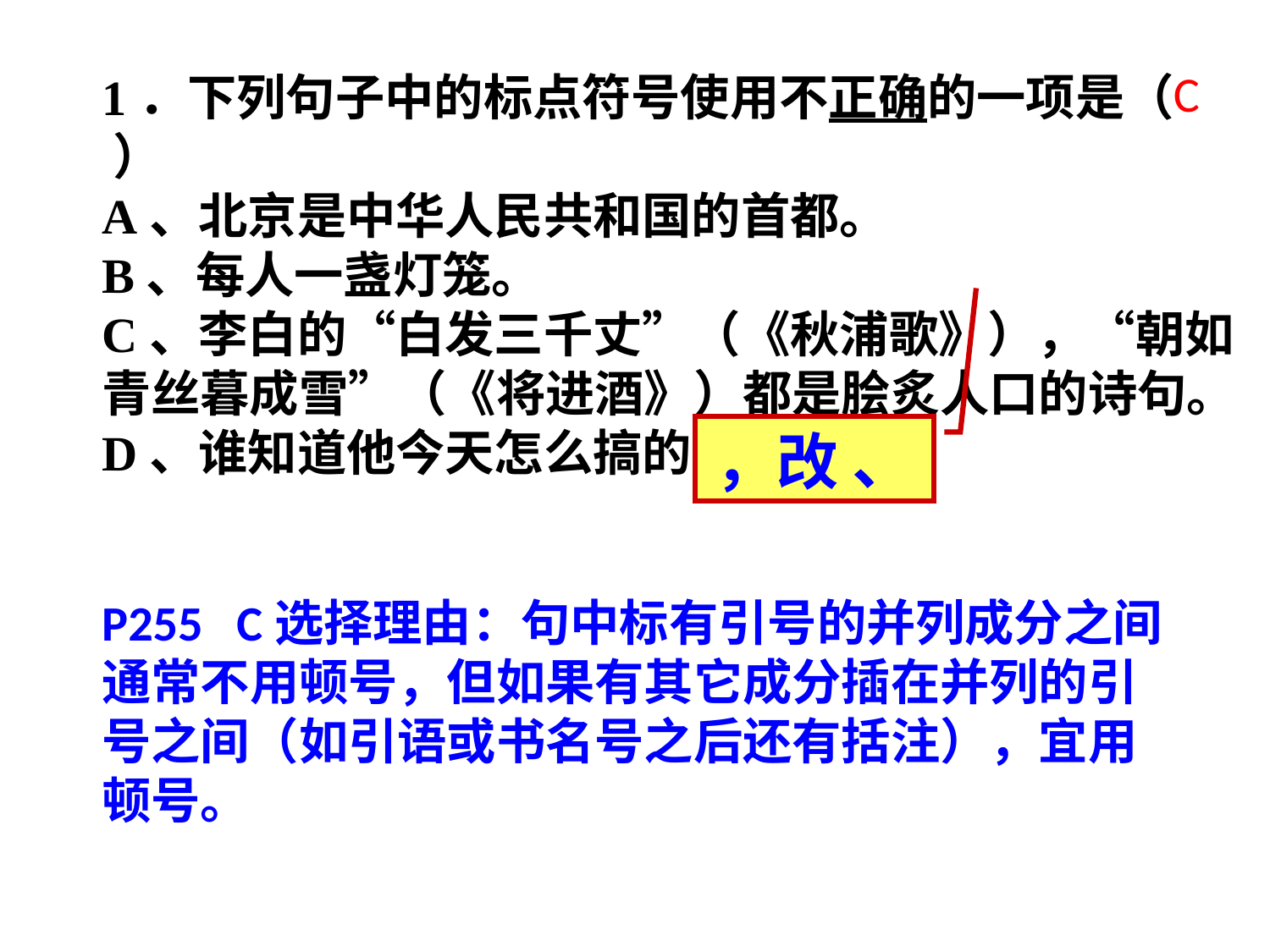

C
1．下列句子中的标点符号使用不正确的一项是（     ）
A、北京是中华人民共和国的首都。
B、每人一盏灯笼。
C、李白的“白发三千丈”（《秋浦歌》），“朝如青丝暮成雪”（《将进酒》）都是脍炙人口的诗句。
D、谁知道他今天怎么搞的！

，改 、
P255   C选择理由：句中标有引号的并列成分之间通常不用顿号，但如果有其它成分插在并列的引号之间（如引语或书名号之后还有括注），宜用顿号。